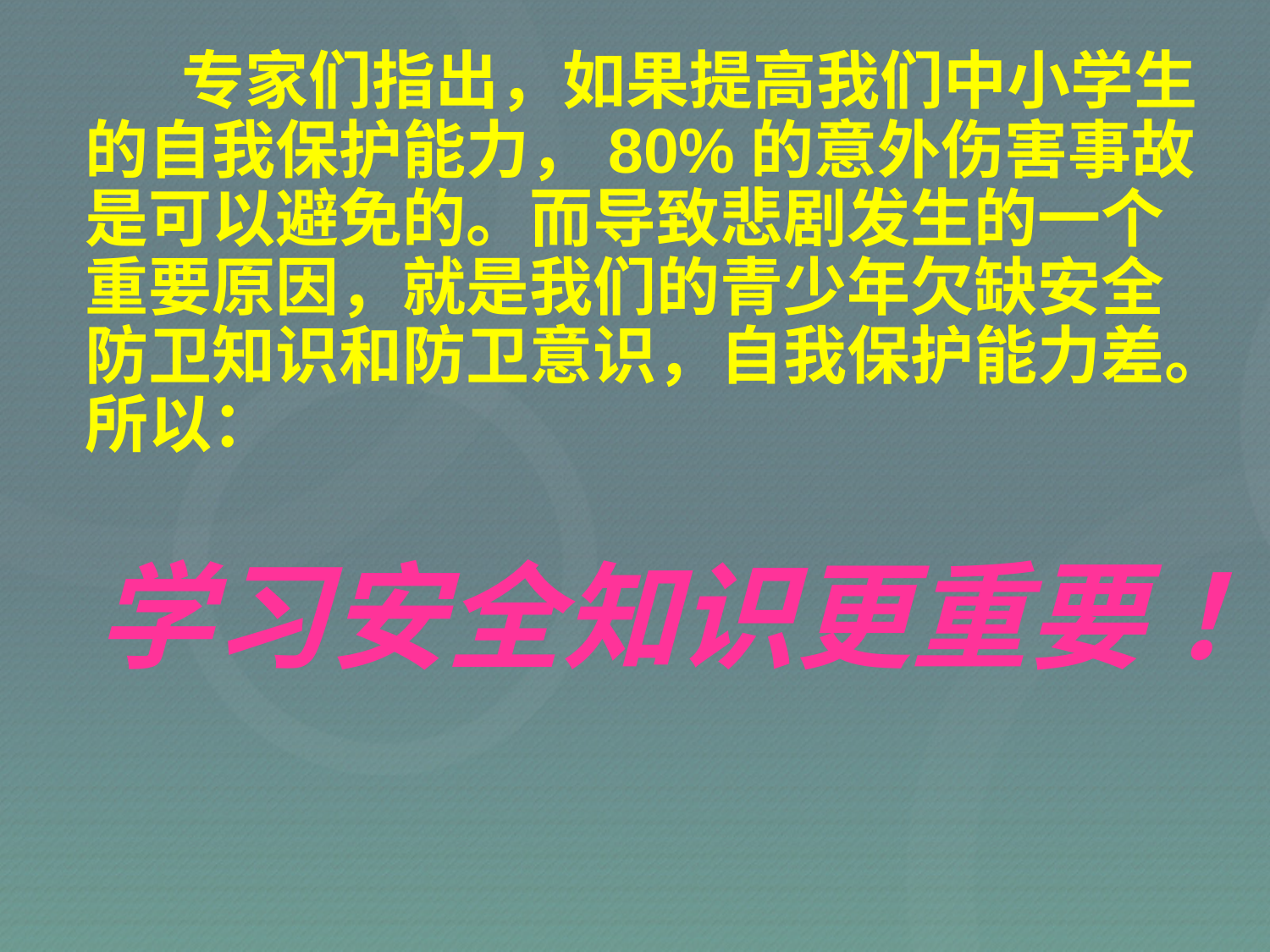

专家们指出，如果提高我们中小学生的自我保护能力，80%的意外伤害事故是可以避免的。而导致悲剧发生的一个重要原因，就是我们的青少年欠缺安全防卫知识和防卫意识，自我保护能力差。所以：

 学习安全知识更重要 ！